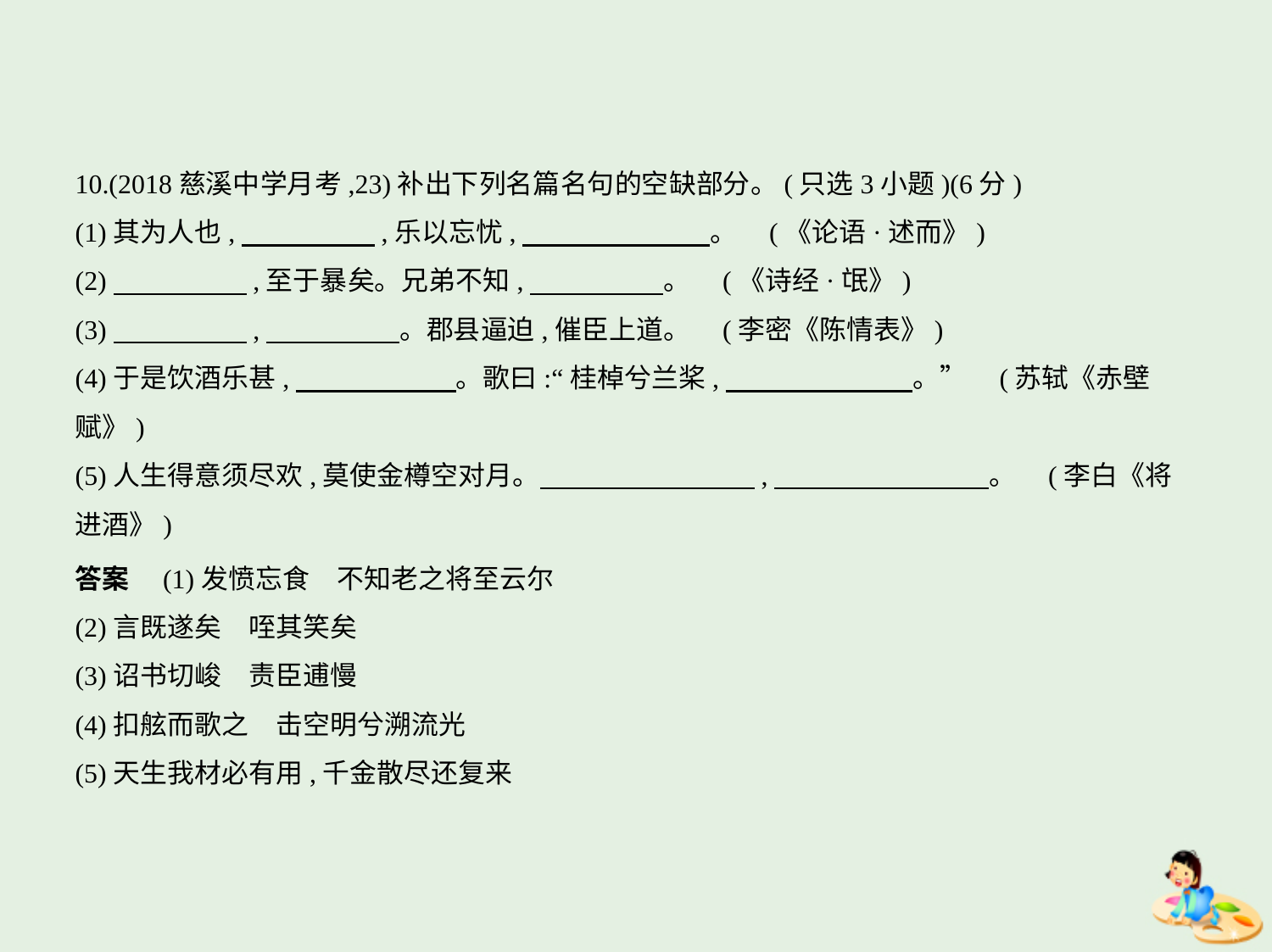

10.(2018慈溪中学月考,23)补出下列名篇名句的空缺部分。(只选3小题)(6分)
(1)其为人也,　　　　    ,乐以忘忧,　　　　　　    。 (《论语·述而》)
(2)　　　　    ,至于暴矣。兄弟不知,　　　　    。 (《诗经·氓》)
(3)　　　　    ,　　　　    。郡县逼迫,催臣上道。 (李密《陈情表》)
(4)于是饮酒乐甚,　　　　　    。歌曰:“桂棹兮兰桨,　　　　　　    。” (苏轼《赤壁
赋》)
(5)人生得意须尽欢,莫使金樽空对月。　　　　　　　    ,　　　　　　　    。 (李白《将
进酒》)
答案　(1)发愤忘食　不知老之将至云尔
(2)言既遂矣　咥其笑矣
(3)诏书切峻　责臣逋慢
(4)扣舷而歌之　击空明兮溯流光
(5)天生我材必有用,千金散尽还复来